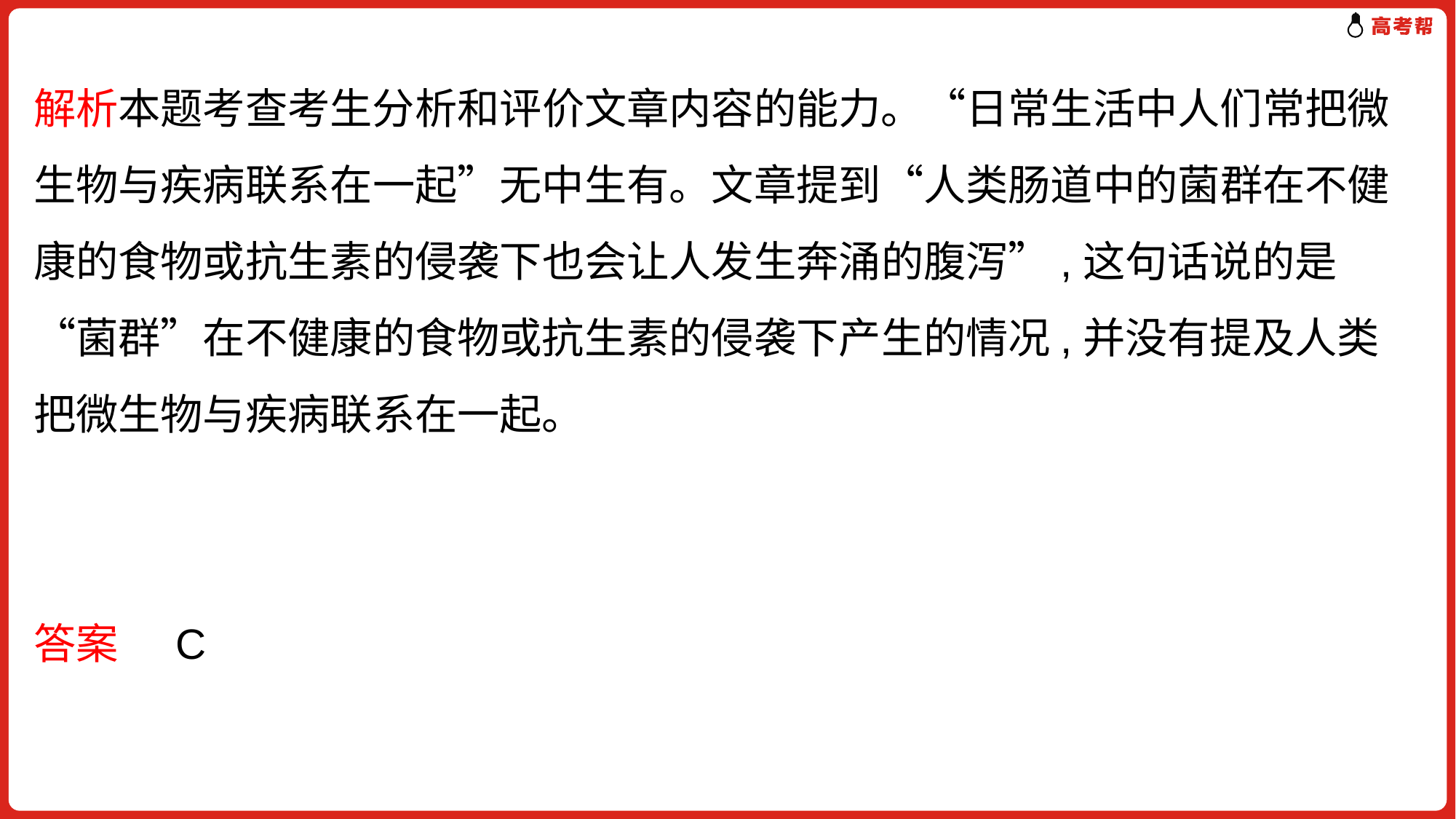

解析本题考查考生分析和评价文章内容的能力。“日常生活中人们常把微生物与疾病联系在一起”无中生有。文章提到“人类肠道中的菌群在不健康的食物或抗生素的侵袭下也会让人发生奔涌的腹泻”,这句话说的是“菌群”在不健康的食物或抗生素的侵袭下产生的情况,并没有提及人类把微生物与疾病联系在一起。

答案     C